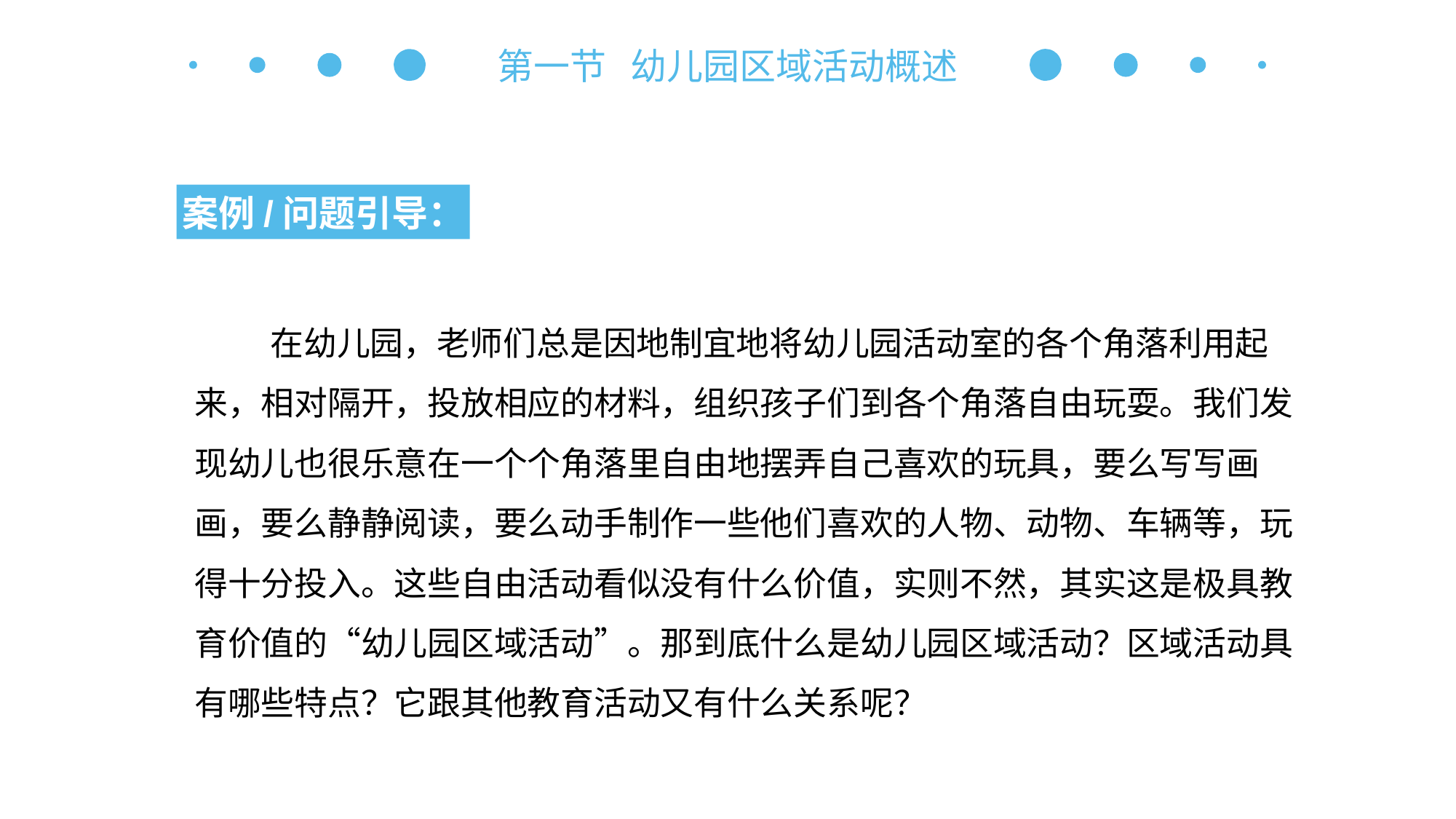

第一节   幼儿园区域活动概述

案例/问题引导：
在幼儿园，老师们总是因地制宜地将幼儿园活动室的各个角落利用起来，相对隔开，投放相应的材料，组织孩子们到各个角落自由玩耍。我们发现幼儿也很乐意在一个个角落里自由地摆弄自己喜欢的玩具，要么写写画画，要么静静阅读，要么动手制作一些他们喜欢的人物、动物、车辆等，玩得十分投入。这些自由活动看似没有什么价值，实则不然，其实这是极具教育价值的“幼儿园区域活动”。那到底什么是幼儿园区域活动？区域活动具有哪些特点？它跟其他教育活动又有什么关系呢？